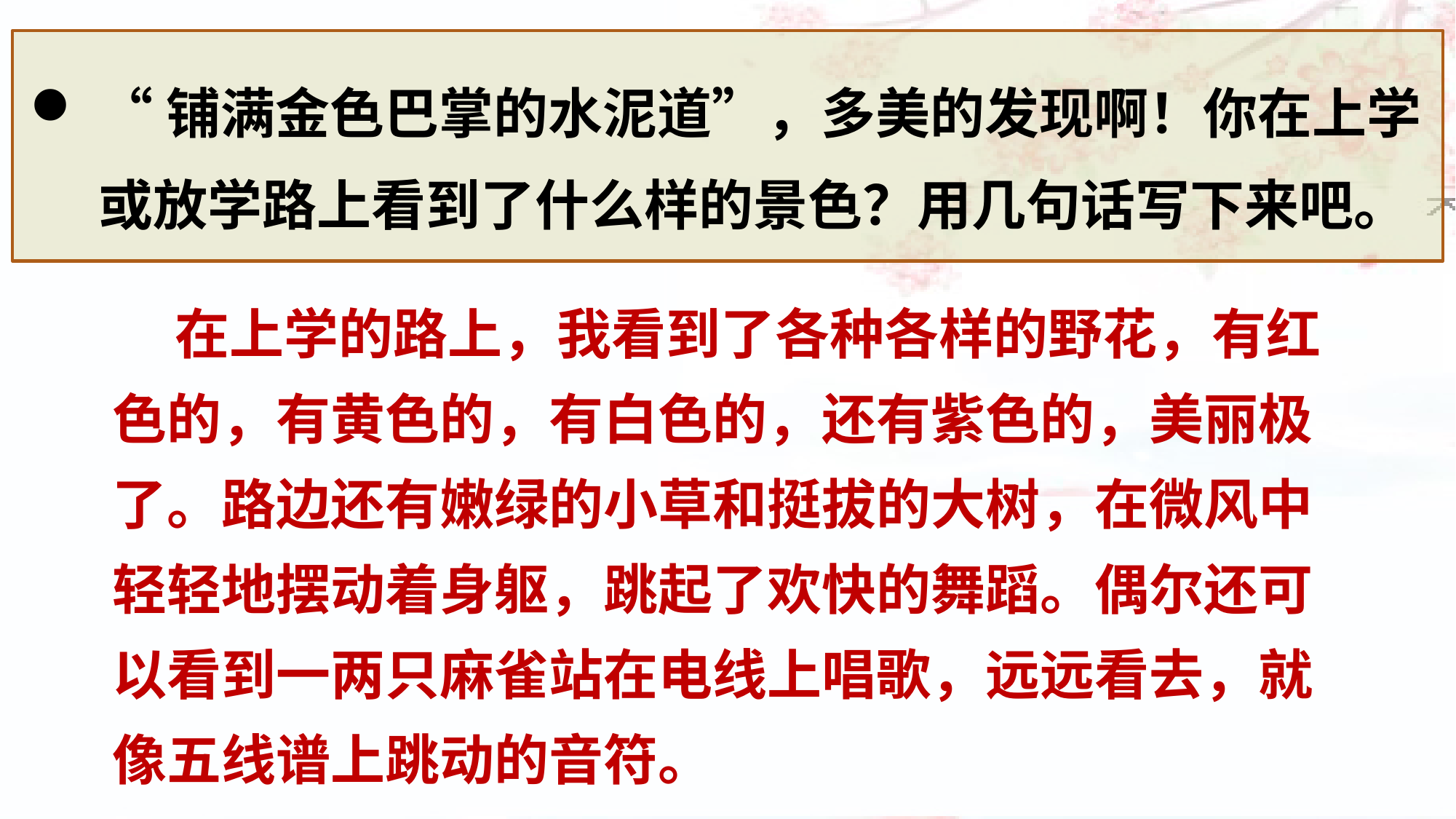

“铺满金色巴掌的水泥道”，多美的发现啊！你在上学或放学路上看到了什么样的景色？用几句话写下来吧。
    在上学的路上，我看到了各种各样的野花，有红色的，有黄色的，有白色的，还有紫色的，美丽极了。路边还有嫩绿的小草和挺拔的大树，在微风中轻轻地摆动着身躯，跳起了欢快的舞蹈。偶尔还可以看到一两只麻雀站在电线上唱歌，远远看去，就像五线谱上跳动的音符。